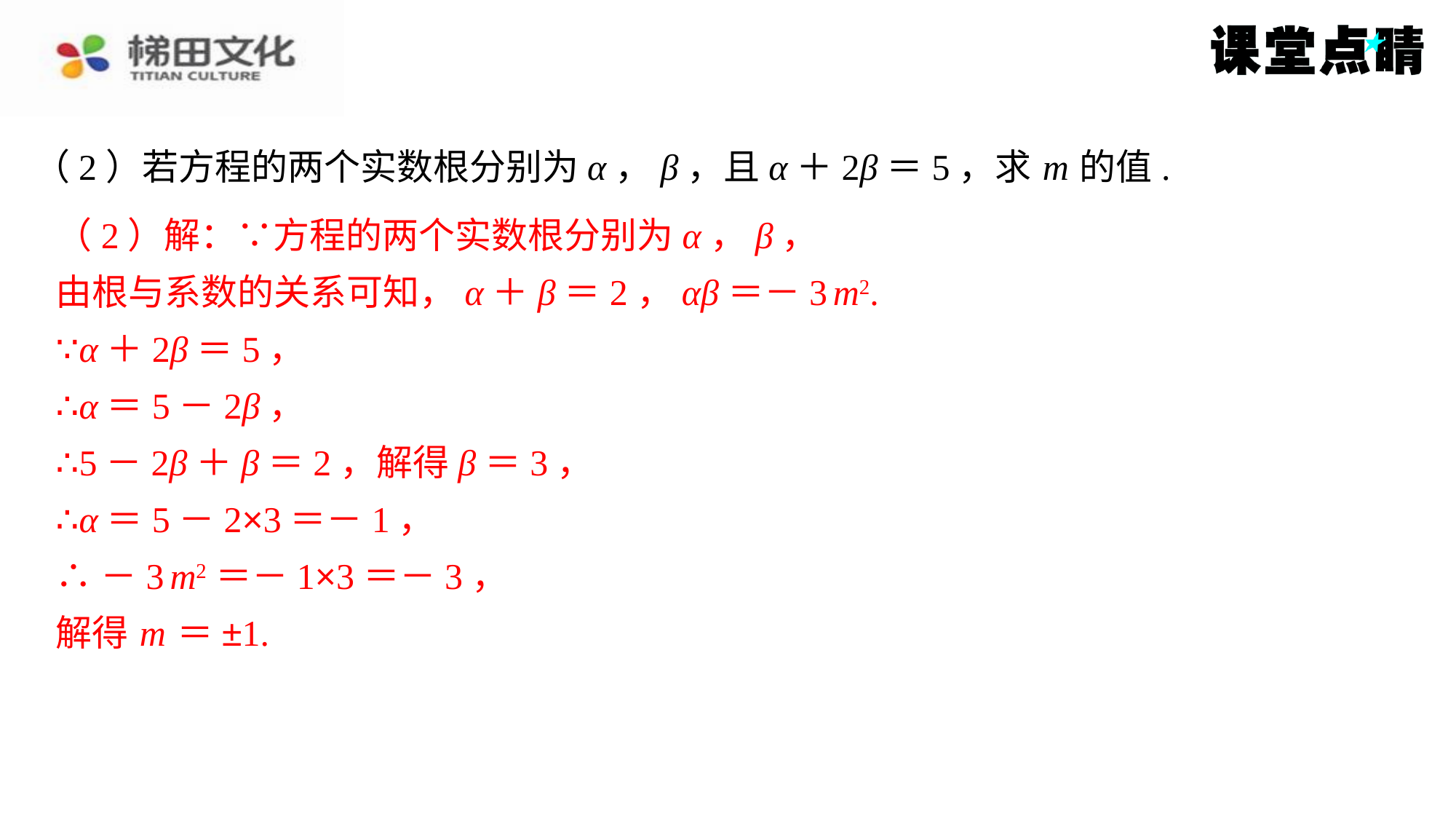

（2）若方程的两个实数根分别为α，β，且α＋2β＝5，求 m 的值.
（2）解：∵方程的两个实数根分别为α，β，
（2）解：∵方程的两个实数根分别为α，β，
由根与系数的关系可知，α＋β＝2，αβ＝－3 m2.
∵α＋2β＝5，
∴α＝5－2β，
∴5－2β＋β＝2，解得β＝3，
∴α＝5－2×3＝－1，
∴－3 m2＝－1×3＝－3，
解得 m ＝±1.
由根与系数的关系可知，α＋β＝2，αβ＝－3 m2.
∵α＋2β＝5，
∴α＝5－2β，
∴5－2β＋β＝2，解得β＝3，
∴α＝5－2×3＝－1，
∴－3 m2＝－1×3＝－3，
解得 m ＝±1.